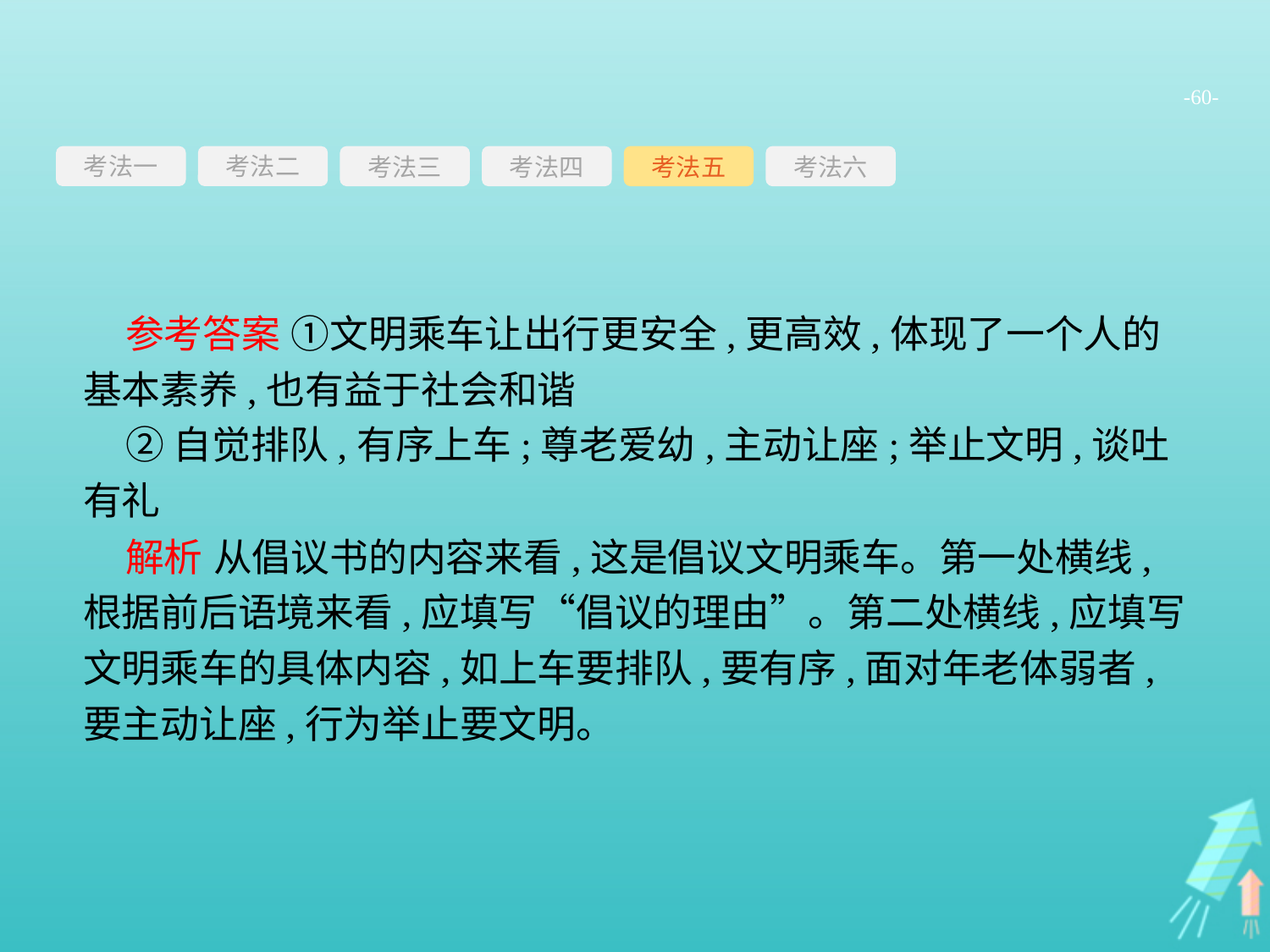

-60-
考法一
考法三
考法四
考法五
考法六
考法二
参考答案 ①文明乘车让出行更安全,更高效,体现了一个人的基本素养,也有益于社会和谐
②自觉排队,有序上车;尊老爱幼,主动让座;举止文明,谈吐有礼
解析 从倡议书的内容来看,这是倡议文明乘车。第一处横线,根据前后语境来看,应填写“倡议的理由”。第二处横线,应填写文明乘车的具体内容,如上车要排队,要有序,面对年老体弱者,要主动让座,行为举止要文明。